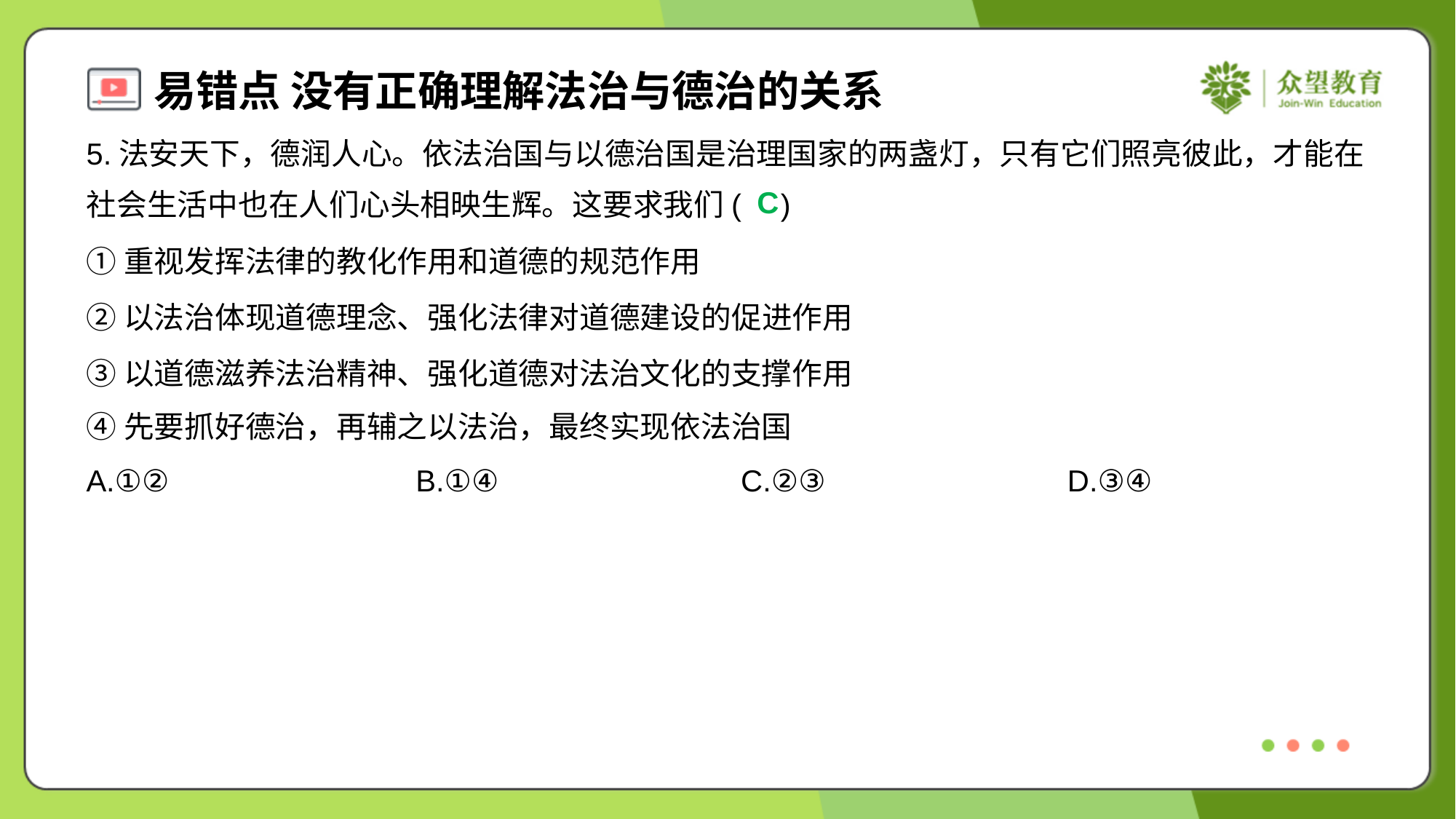

5.法安天下，德润人心。依法治国与以德治国是治理国家的两盏灯，只有它们照亮彼此，才能在
社会生活中也在人们心头相映生辉。这要求我们(     )
C
①重视发挥法律的教化作用和道德的规范作用
②以法治体现道德理念、强化法律对道德建设的促进作用
③以道德滋养法治精神、强化道德对法治文化的支撑作用
④先要抓好德治，再辅之以法治，最终实现依法治国
A.①②	B.①④	C.②③	D.③④